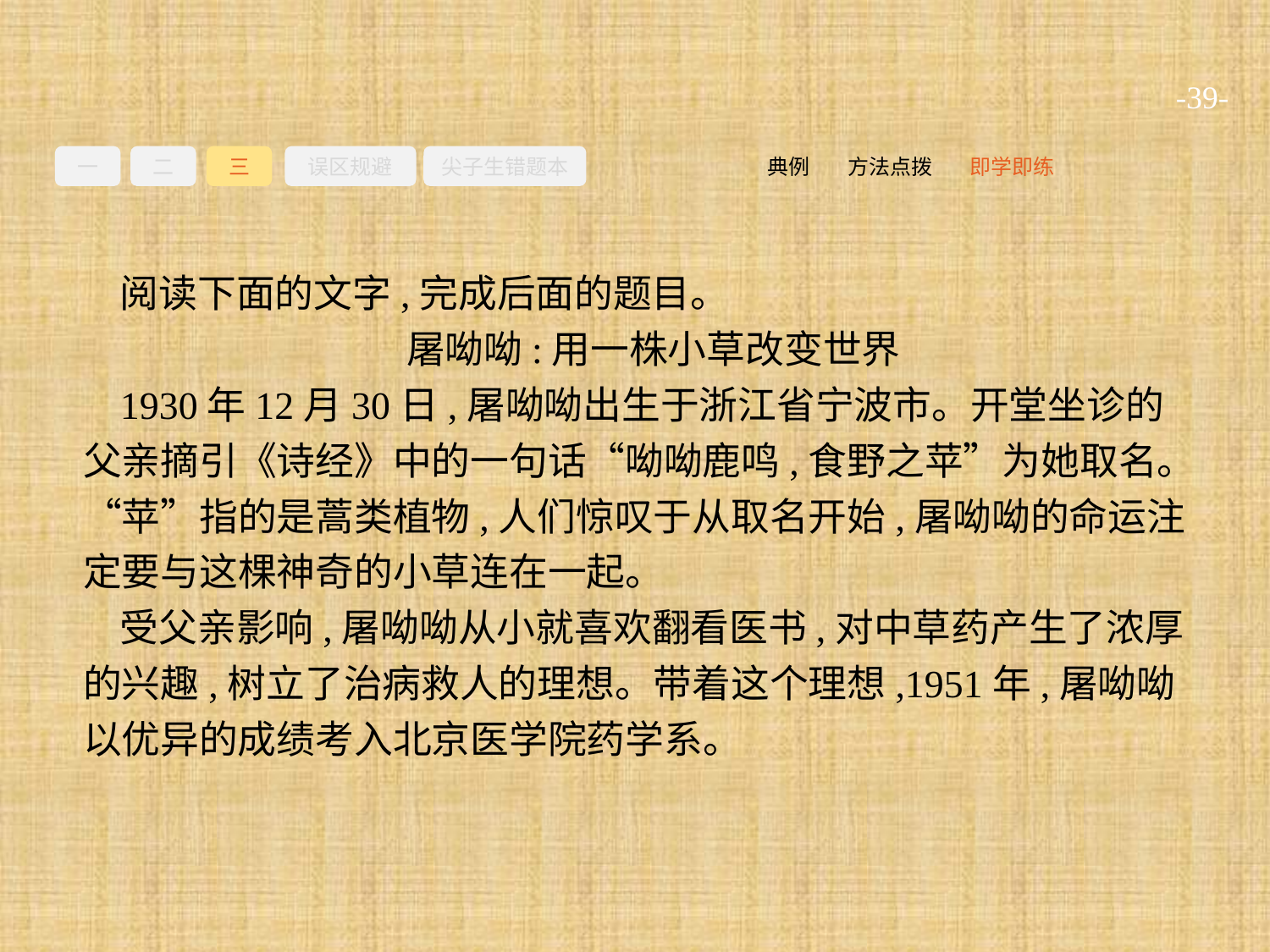

-39-
一
二
三
误区规避
尖子生错题本
即学即练
方法点拨
典例
阅读下面的文字,完成后面的题目。
屠呦呦:用一株小草改变世界
1930年12月30日,屠呦呦出生于浙江省宁波市。开堂坐诊的父亲摘引《诗经》中的一句话“呦呦鹿鸣,食野之苹”为她取名。“苹”指的是蒿类植物,人们惊叹于从取名开始,屠呦呦的命运注定要与这棵神奇的小草连在一起。
受父亲影响,屠呦呦从小就喜欢翻看医书,对中草药产生了浓厚的兴趣,树立了治病救人的理想。带着这个理想,1951年,屠呦呦以优异的成绩考入北京医学院药学系。